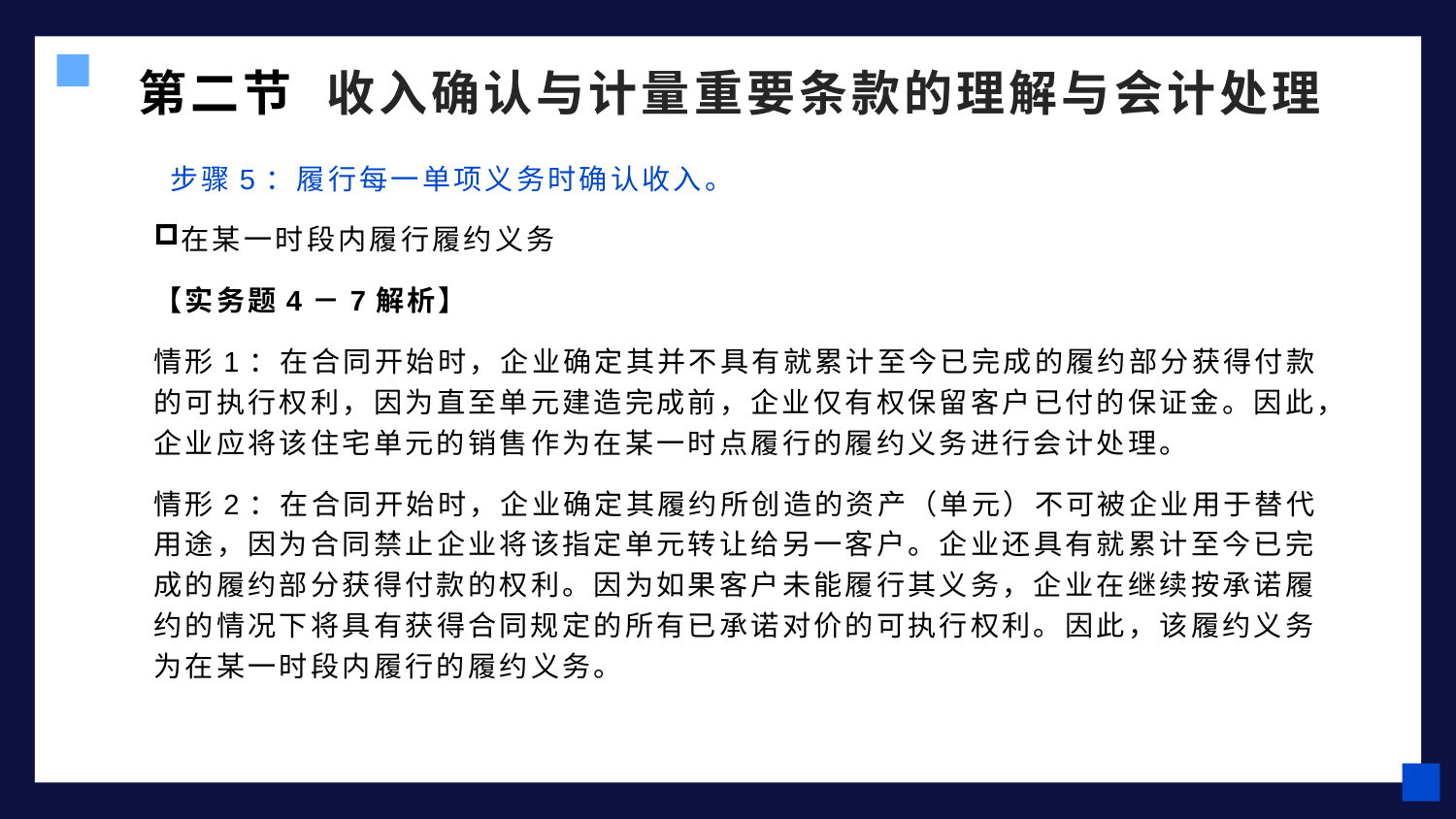

第二节  收入确认与计量重要条款的理解与会计处理
 步骤5：履行每一单项义务时确认收入。
在某一时段内履行履约义务
【实务题4－7解析】
情形1：在合同开始时，企业确定其并不具有就累计至今已完成的履约部分获得付款的可执行权利，因为直至单元建造完成前，企业仅有权保留客户已付的保证金。因此，企业应将该住宅单元的销售作为在某一时点履行的履约义务进行会计处理。
情形2：在合同开始时，企业确定其履约所创造的资产（单元）不可被企业用于替代用途，因为合同禁止企业将该指定单元转让给另一客户。企业还具有就累计至今已完成的履约部分获得付款的权利。因为如果客户未能履行其义务，企业在继续按承诺履约的情况下将具有获得合同规定的所有已承诺对价的可执行权利。因此，该履约义务为在某一时段内履行的履约义务。